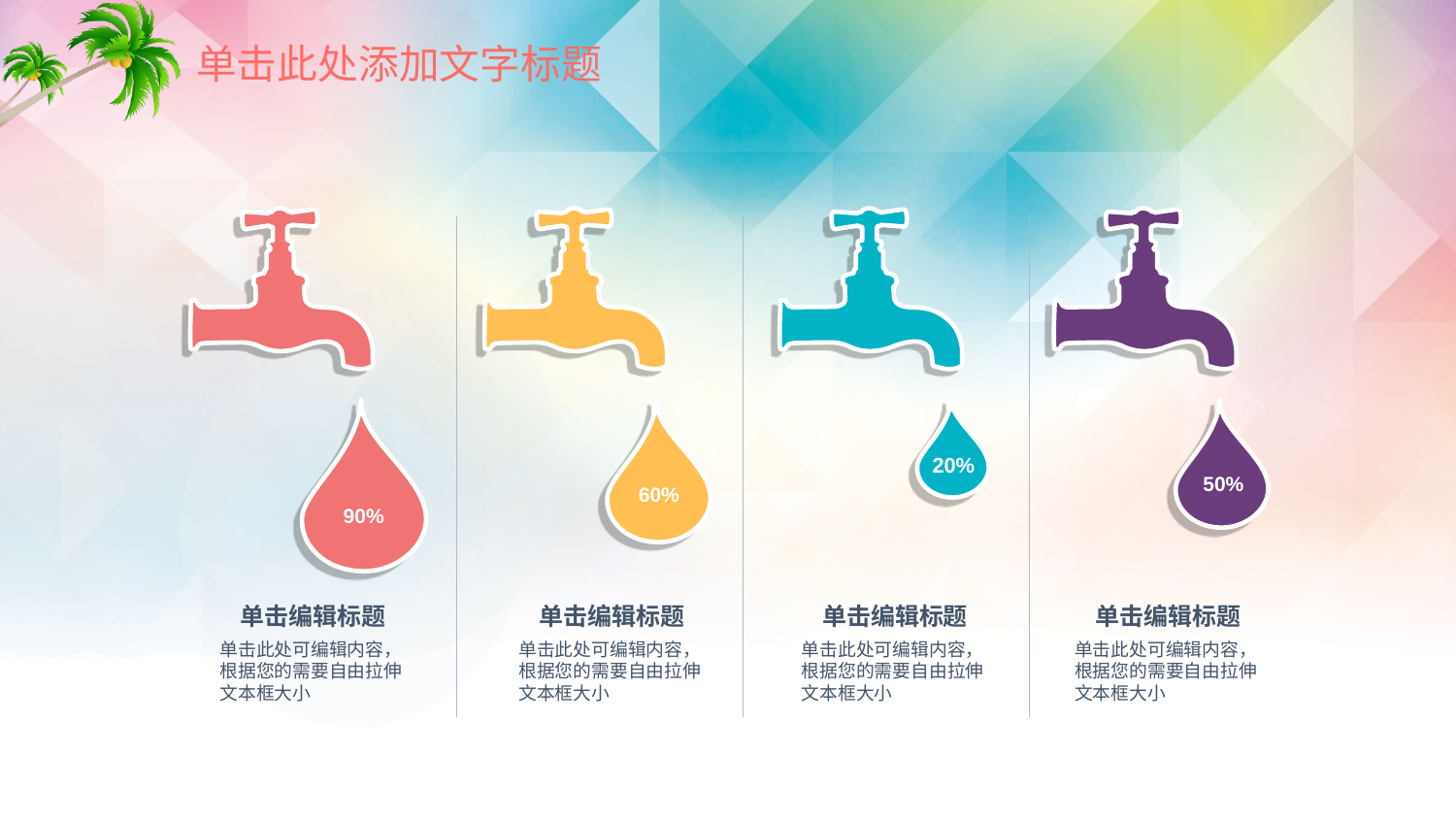

90%
单击编辑标题
单击此处可编辑内容，根据您的需要自由拉伸文本框大小

60%
单击编辑标题
单击此处可编辑内容，根据您的需要自由拉伸文本框大小

20%
单击编辑标题
单击此处可编辑内容，根据您的需要自由拉伸文本框大小

50%
单击编辑标题
单击此处可编辑内容，根据您的需要自由拉伸文本框大小